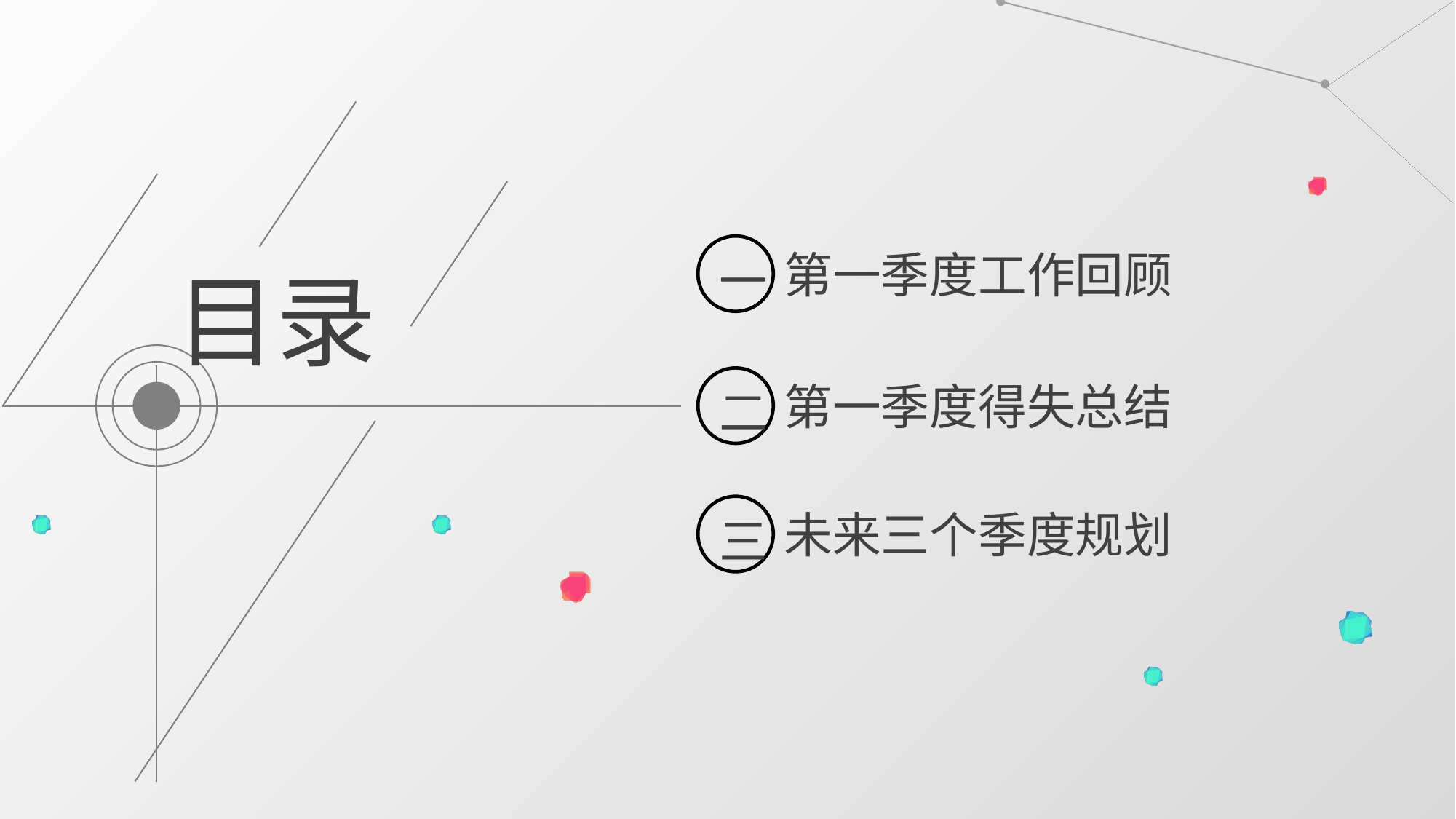

一
第一季度工作回顾
目录
二
第一季度得失总结
三
未来三个季度规划